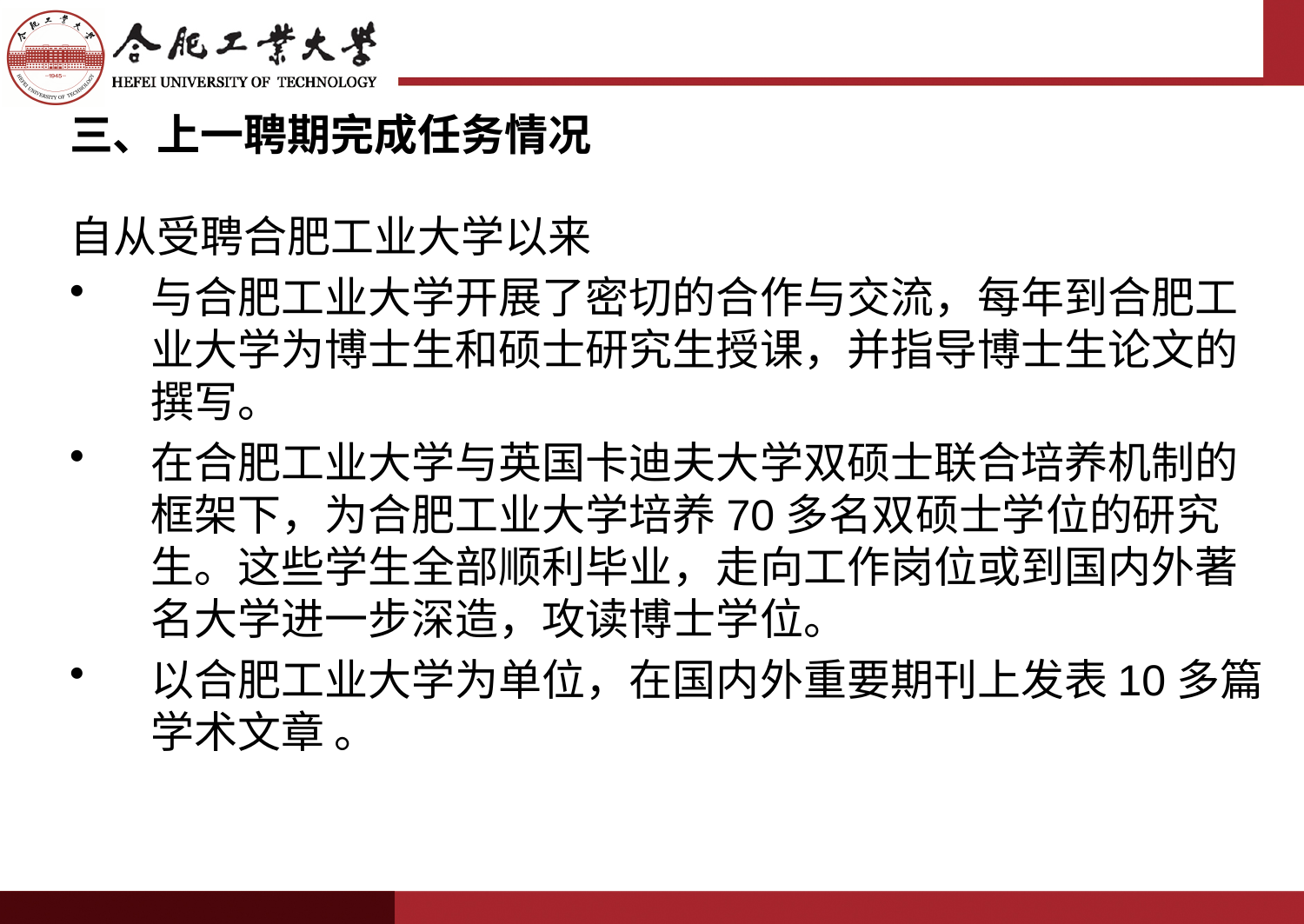

三、上一聘期完成任务情况

自从受聘合肥工业大学以来
与合肥工业大学开展了密切的合作与交流，每年到合肥工业大学为博士生和硕士研究生授课，并指导博士生论文的撰写。
在合肥工业大学与英国卡迪夫大学双硕士联合培养机制的框架下，为合肥工业大学培养70多名双硕士学位的研究生。这些学生全部顺利毕业，走向工作岗位或到国内外著名大学进一步深造，攻读博士学位。
以合肥工业大学为单位，在国内外重要期刊上发表10多篇学术文章 。